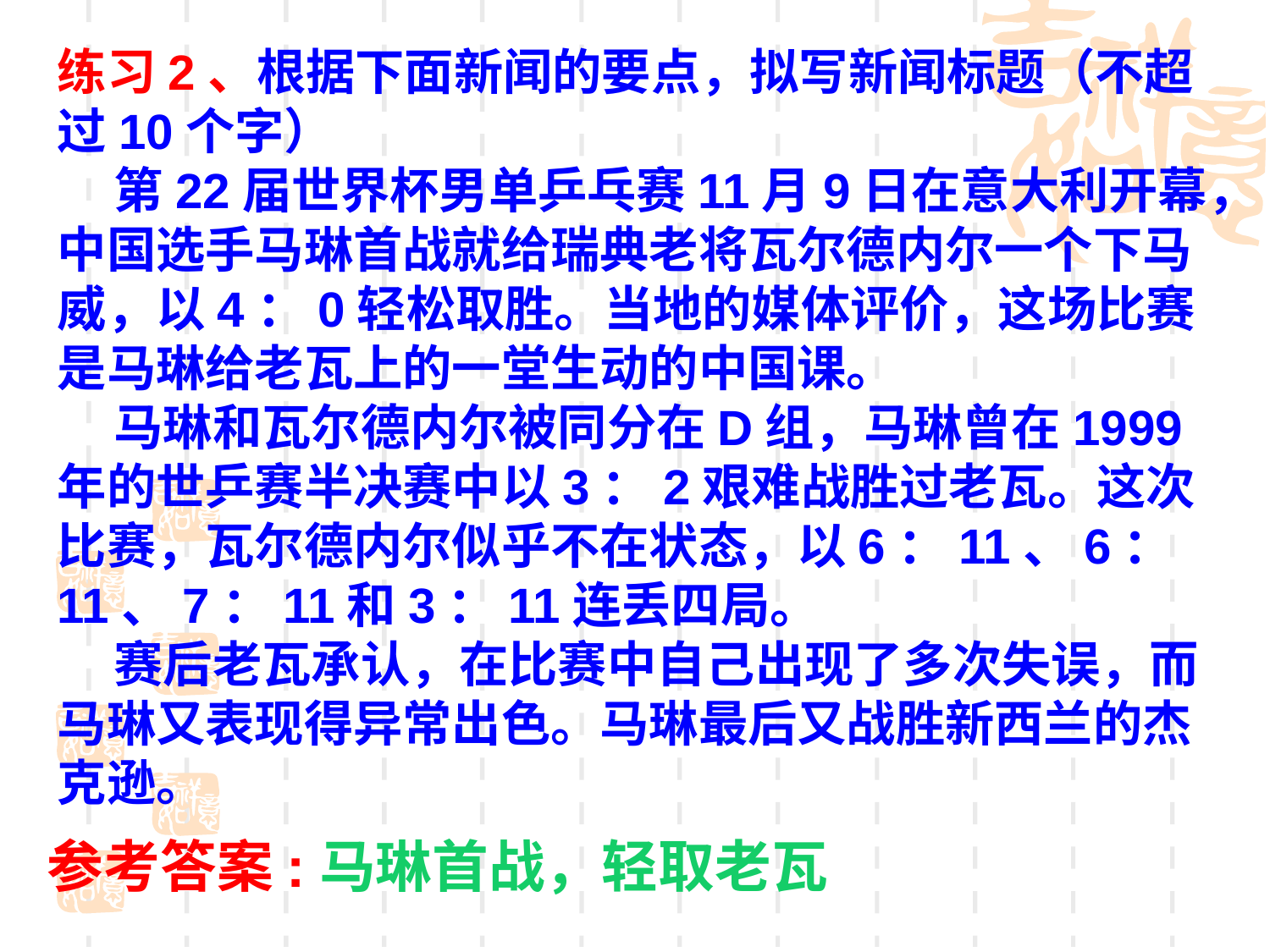

练习2、根据下面新闻的要点，拟写新闻标题（不超过10个字）
    第22届世界杯男单乒乓赛11月9日在意大利开幕，中国选手马琳首战就给瑞典老将瓦尔德内尔一个下马威，以4：0轻松取胜。当地的媒体评价，这场比赛是马琳给老瓦上的一堂生动的中国课。
    马琳和瓦尔德内尔被同分在D组，马琳曾在1999年的世乒赛半决赛中以3：2艰难战胜过老瓦。这次比赛，瓦尔德内尔似乎不在状态，以6：11、6：11、7：11和3：11连丢四局。
    赛后老瓦承认，在比赛中自己出现了多次失误，而马琳又表现得异常出色。马琳最后又战胜新西兰的杰克逊。

参考答案:马琳首战，轻取老瓦